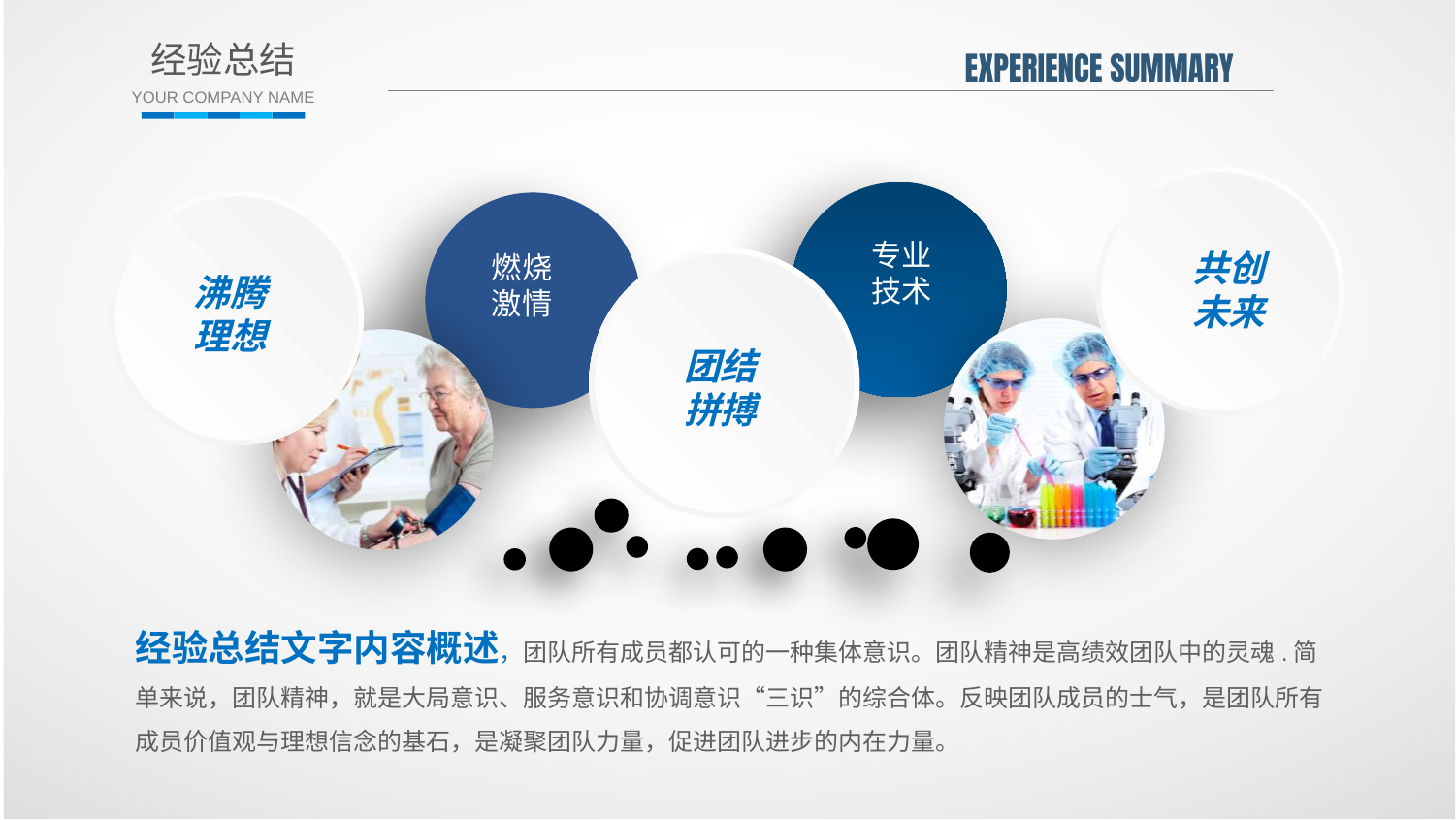

经验总结
YOUR COMPANY NAME

EXPERIENCE SUMMARY

专业
技术
共创
未来
燃烧
激情

沸腾
理想

团结拼搏

经验总结文字内容概述，团队所有成员都认可的一种集体意识。团队精神是高绩效团队中的灵魂.简单来说，团队精神，就是大局意识、服务意识和协调意识“三识”的综合体。反映团队成员的士气，是团队所有成员价值观与理想信念的基石，是凝聚团队力量，促进团队进步的内在力量。